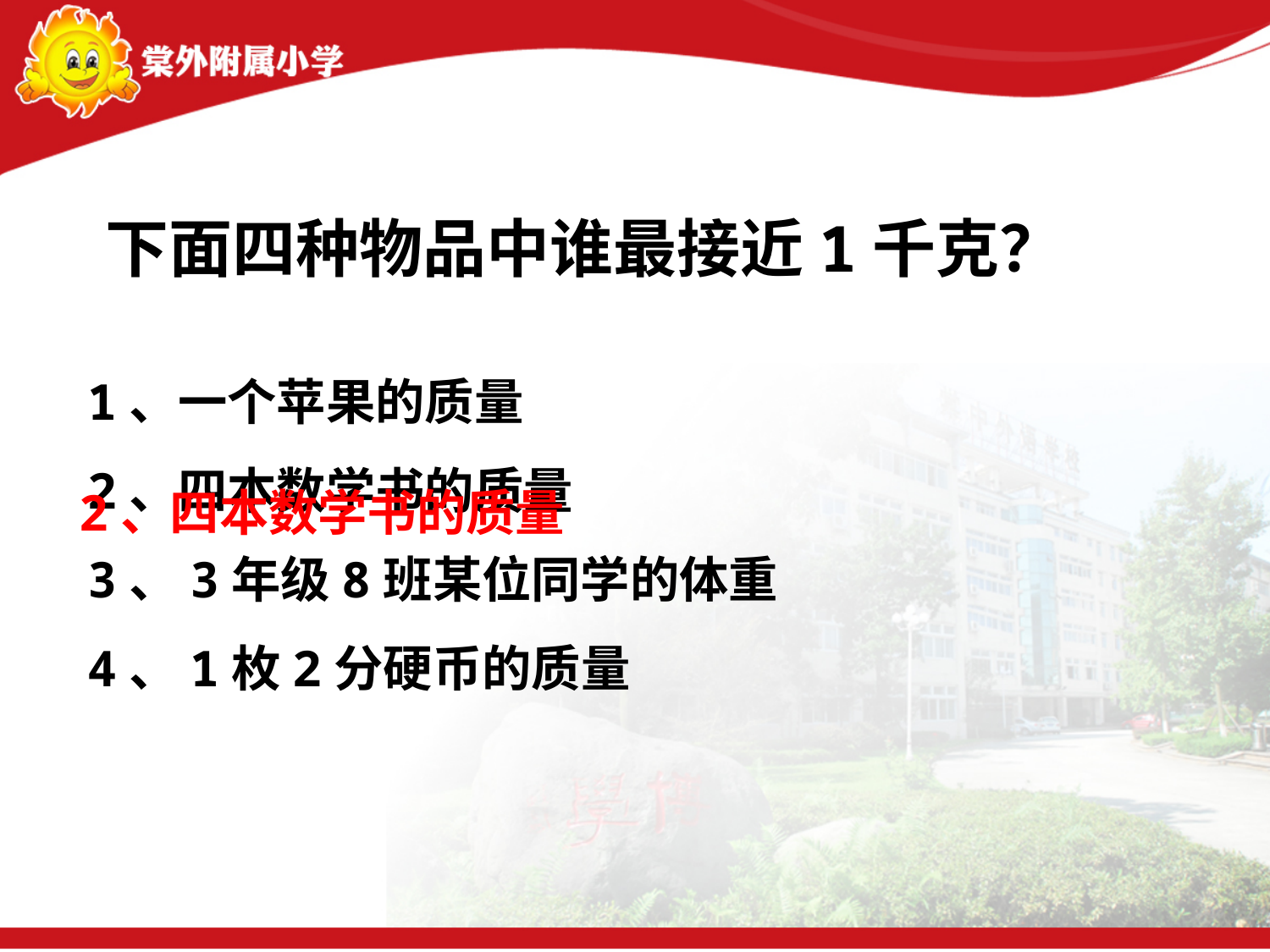

下面四种物品中谁最接近1千克？

1、一个苹果的质量
2、四本数学书的质量
3、3年级8班某位同学的体重
4、1枚2分硬币的质量
2、四本数学书的质量